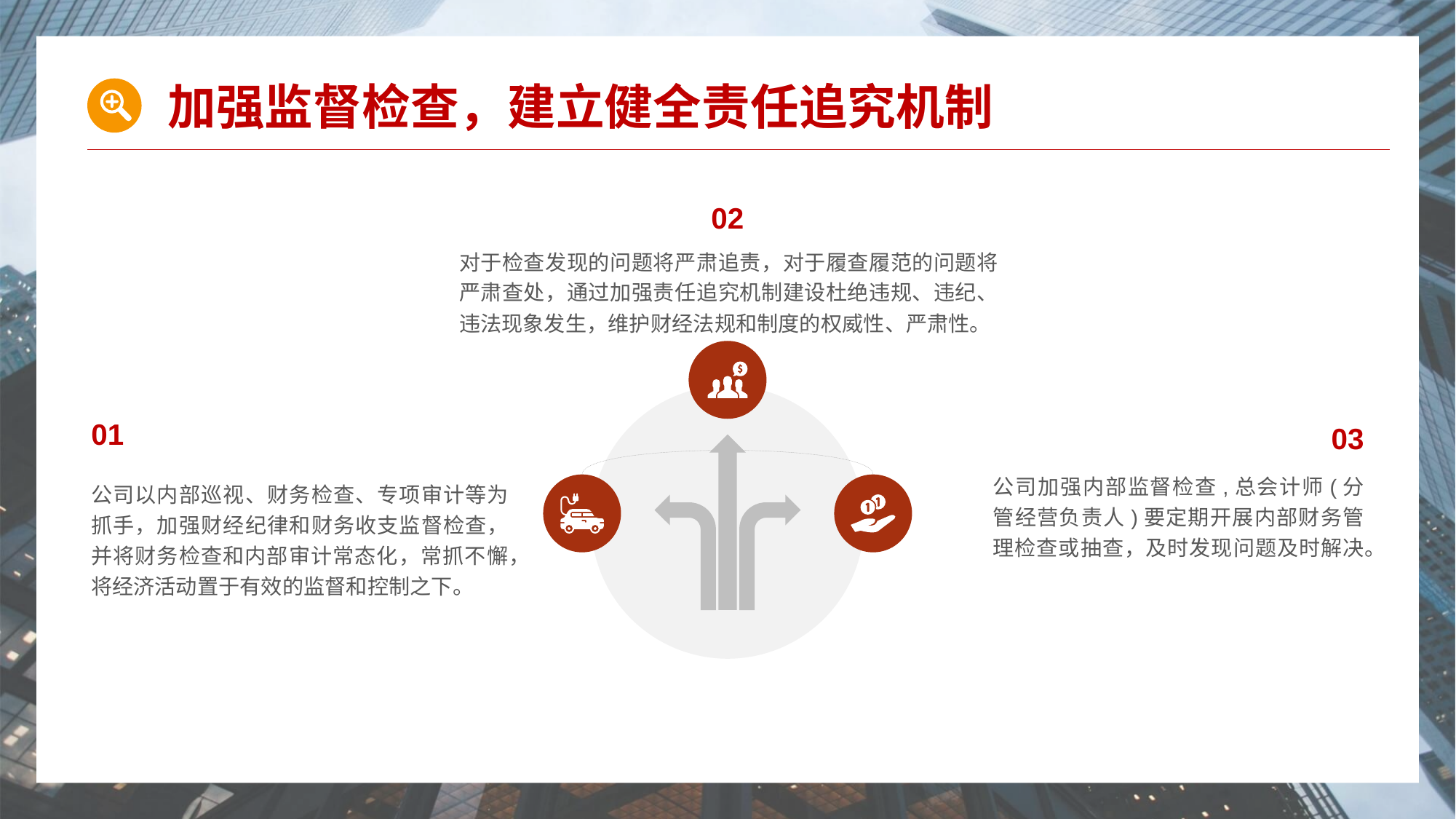

加强监督检查，建立健全责任追究机制

02
对于检查发现的问题将严肃追责，对于履查履范的问题将严肃查处，通过加强责任追究机制建设杜绝违规、违纪、违法现象发生，维护财经法规和制度的权威性、严肃性。

01
03
公司加强内部监督检查,总会计师(分管经营负责人)要定期开展内部财务管理检查或抽查，及时发现问题及时解决。
公司以内部巡视、财务检查、专项审计等为抓手，加强财经纪律和财务收支监督检查，并将财务检查和内部审计常态化，常抓不懈，将经济活动置于有效的监督和控制之下。